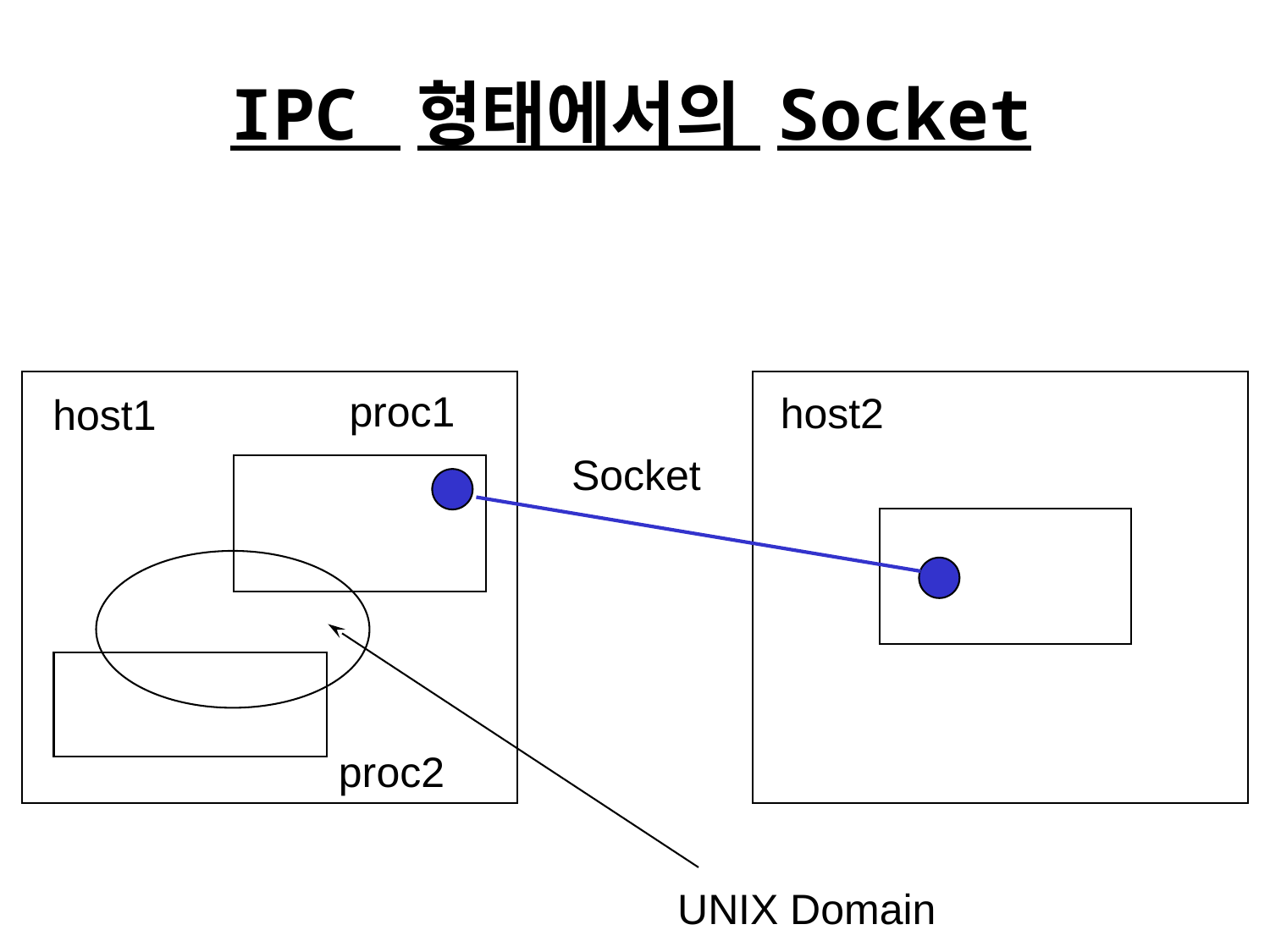

IPC 형태에서의 Socket

proc1
host2
host1
Socket

proc2
UNIX Domain